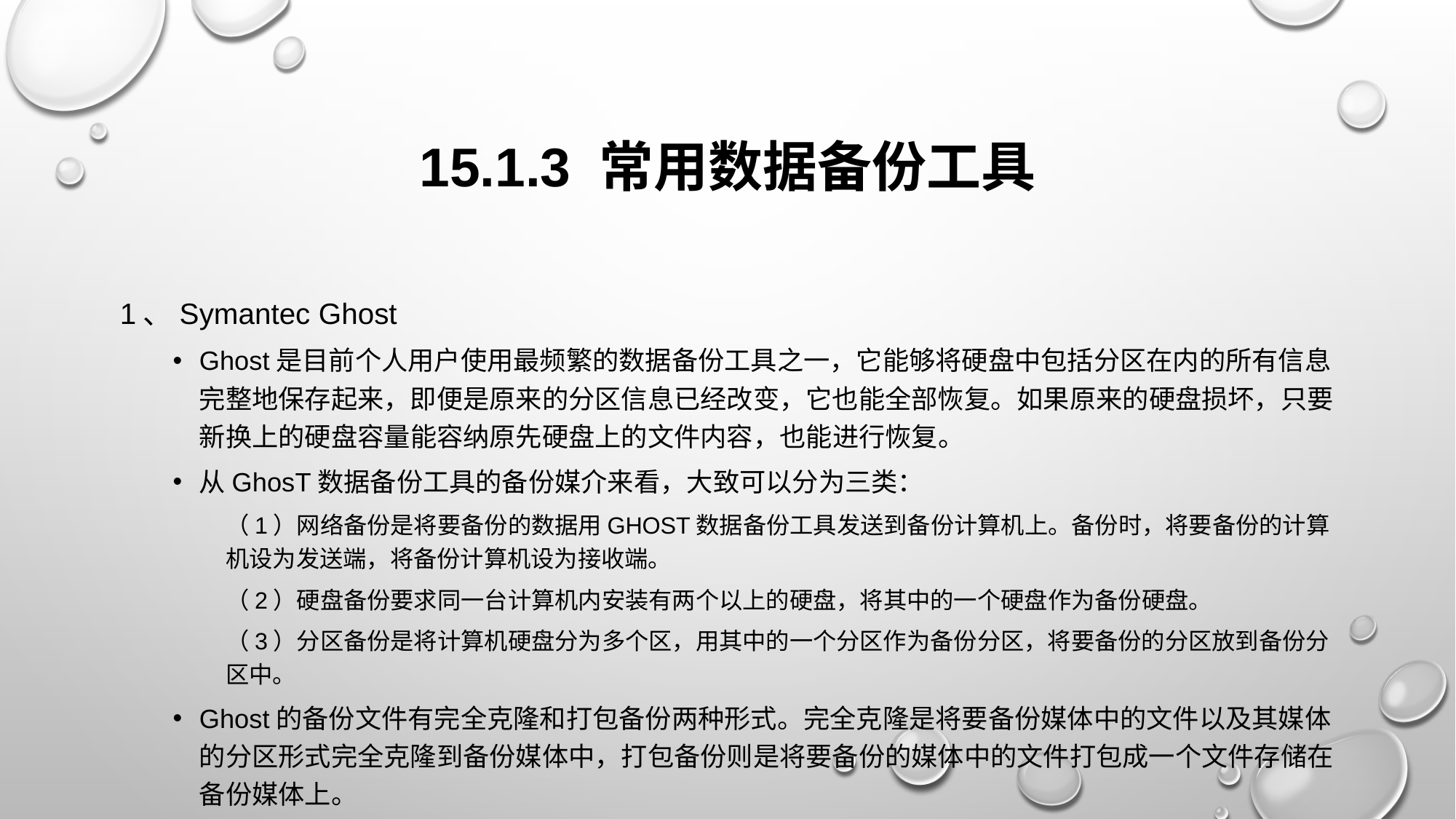

# 15.1.3 常用数据备份工具
1、Symantec Ghost
Ghost是目前个人用户使用最频繁的数据备份工具之一，它能够将硬盘中包括分区在内的所有信息完整地保存起来，即便是原来的分区信息已经改变，它也能全部恢复。如果原来的硬盘损坏，只要新换上的硬盘容量能容纳原先硬盘上的文件内容，也能进行恢复。
从Ghost数据备份工具的备份媒介来看，大致可以分为三类：
（1）网络备份是将要备份的数据用Ghost数据备份工具发送到备份计算机上。备份时，将要备份的计算机设为发送端，将备份计算机设为接收端。
（2）硬盘备份要求同一台计算机内安装有两个以上的硬盘，将其中的一个硬盘作为备份硬盘。
（3）分区备份是将计算机硬盘分为多个区，用其中的一个分区作为备份分区，将要备份的分区放到备份分区中。
Ghost的备份文件有完全克隆和打包备份两种形式。完全克隆是将要备份媒体中的文件以及其媒体的分区形式完全克隆到备份媒体中，打包备份则是将要备份的媒体中的文件打包成一个文件存储在备份媒体上。